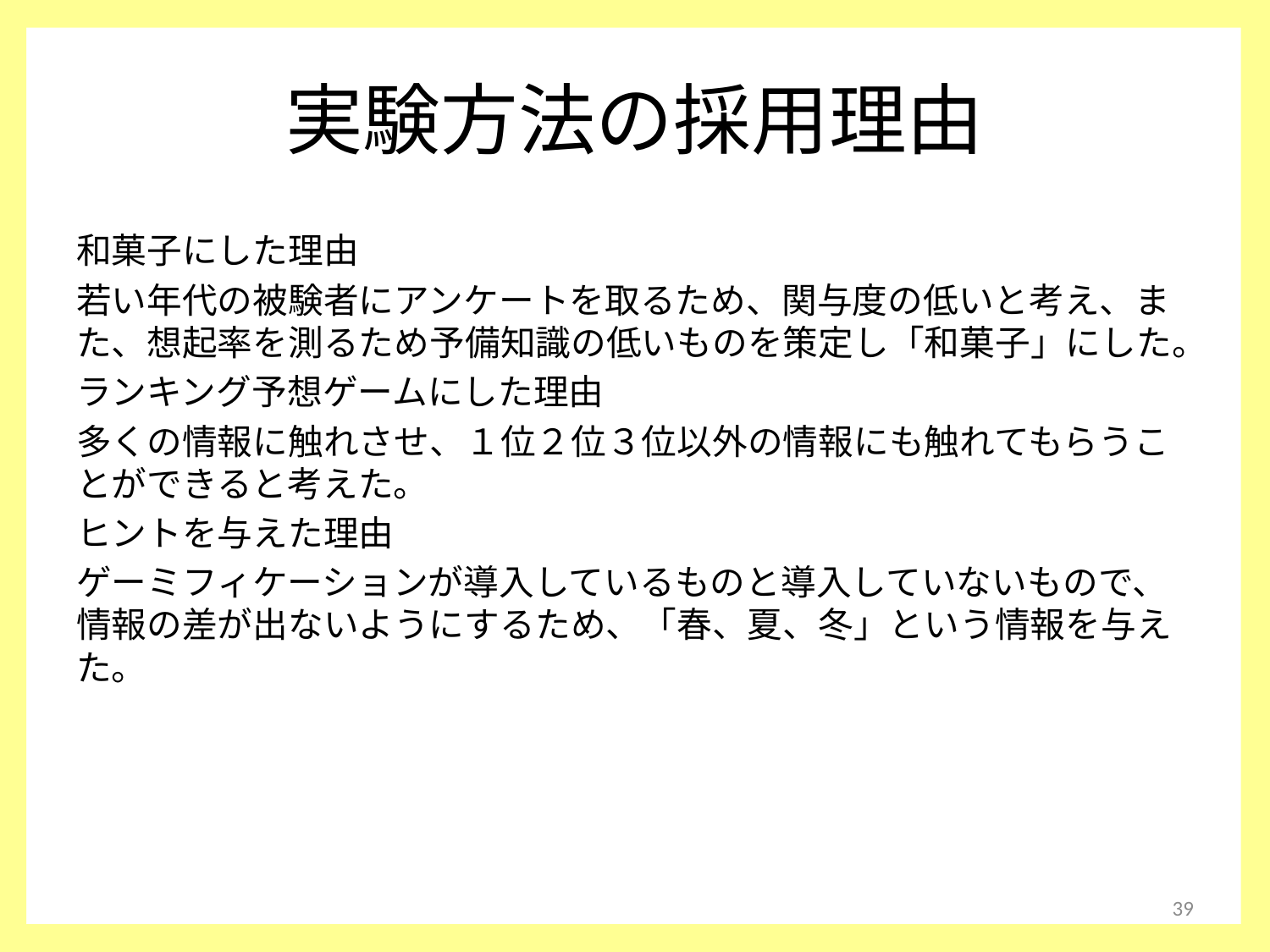

# 実験方法の採用理由
和菓子にした理由
若い年代の被験者にアンケートを取るため、関与度の低いと考え、また、想起率を測るため予備知識の低いものを策定し「和菓子」にした。
ランキング予想ゲームにした理由
多くの情報に触れさせ、１位２位３位以外の情報にも触れてもらうことができると考えた。
ヒントを与えた理由
ゲーミフィケーションが導入しているものと導入していないもので、情報の差が出ないようにするため、「春、夏、冬」という情報を与えた。
39